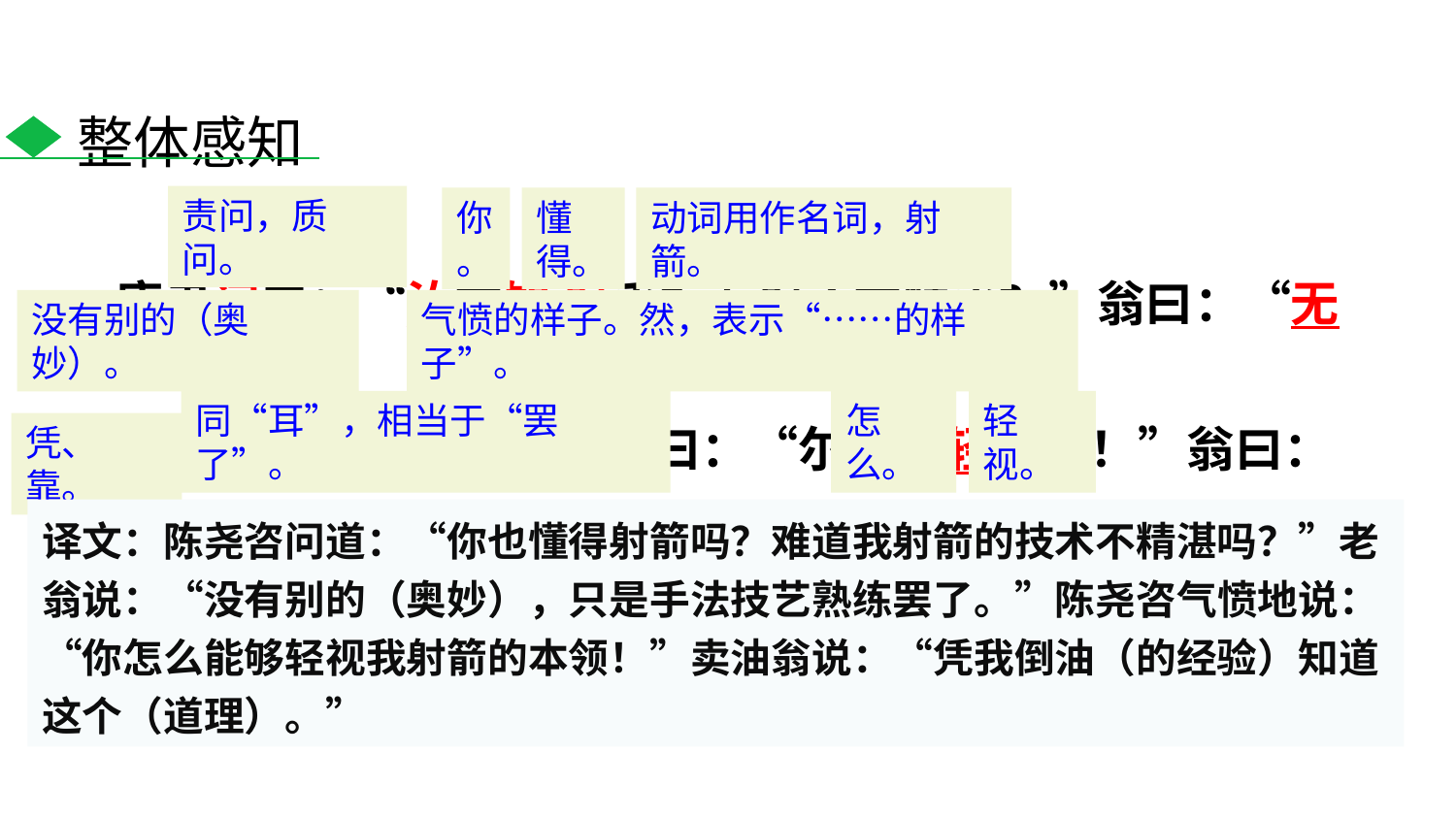

整体感知

    康肃问曰：“汝亦知 射乎？吾射不亦精乎？”翁曰：“无他， 但手熟尔。”康肃忿然曰：“尔安敢轻吾射！”翁曰： “以我酌油知之。”
责问，质问。
你。
懂得。
动词用作名词，射箭。
没有别的（奥妙）。
气愤的样子。然，表示“……的样子”。
同“耳”，相当于“罢了”。
怎么。
轻视。
凭、靠。
译文：陈尧咨问道：“你也懂得射箭吗？难道我射箭的技术不精湛吗？”老翁说：“没有别的（奥妙），只是手法技艺熟练罢了。”陈尧咨气愤地说：“你怎么能够轻视我射箭的本领！”卖油翁说：“凭我倒油（的经验）知道这个（道理）。”